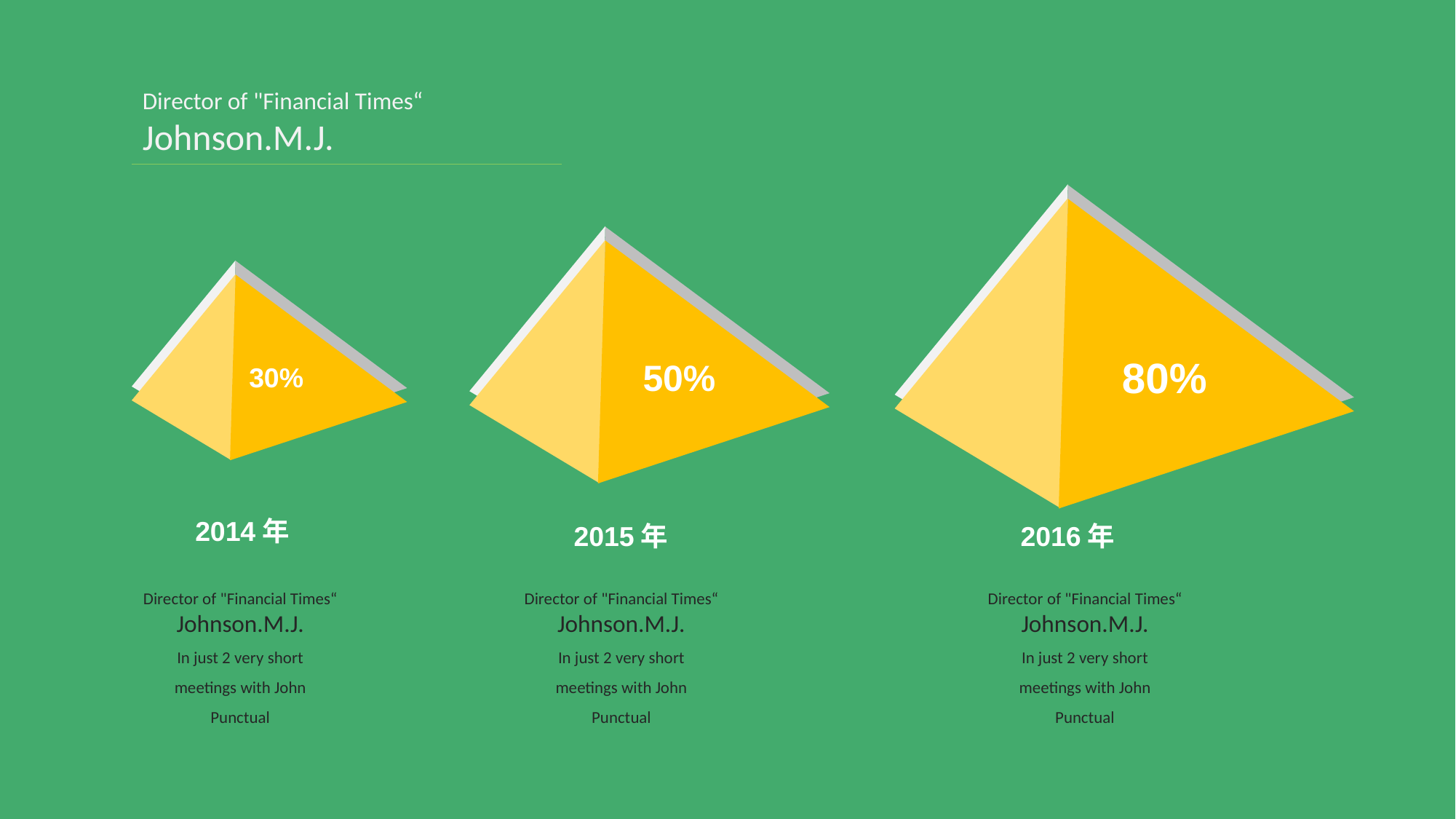

Director of "Financial Times“
Johnson.M.J.

80%
50%
30%
2014年
2015年
2016年
Director of "Financial Times“
Johnson.M.J.
Director of "Financial Times“
Johnson.M.J.
Director of "Financial Times“
Johnson.M.J.
In just 2 very short meetings with John Punctual
In just 2 very short meetings with John Punctual
In just 2 very short meetings with John Punctual